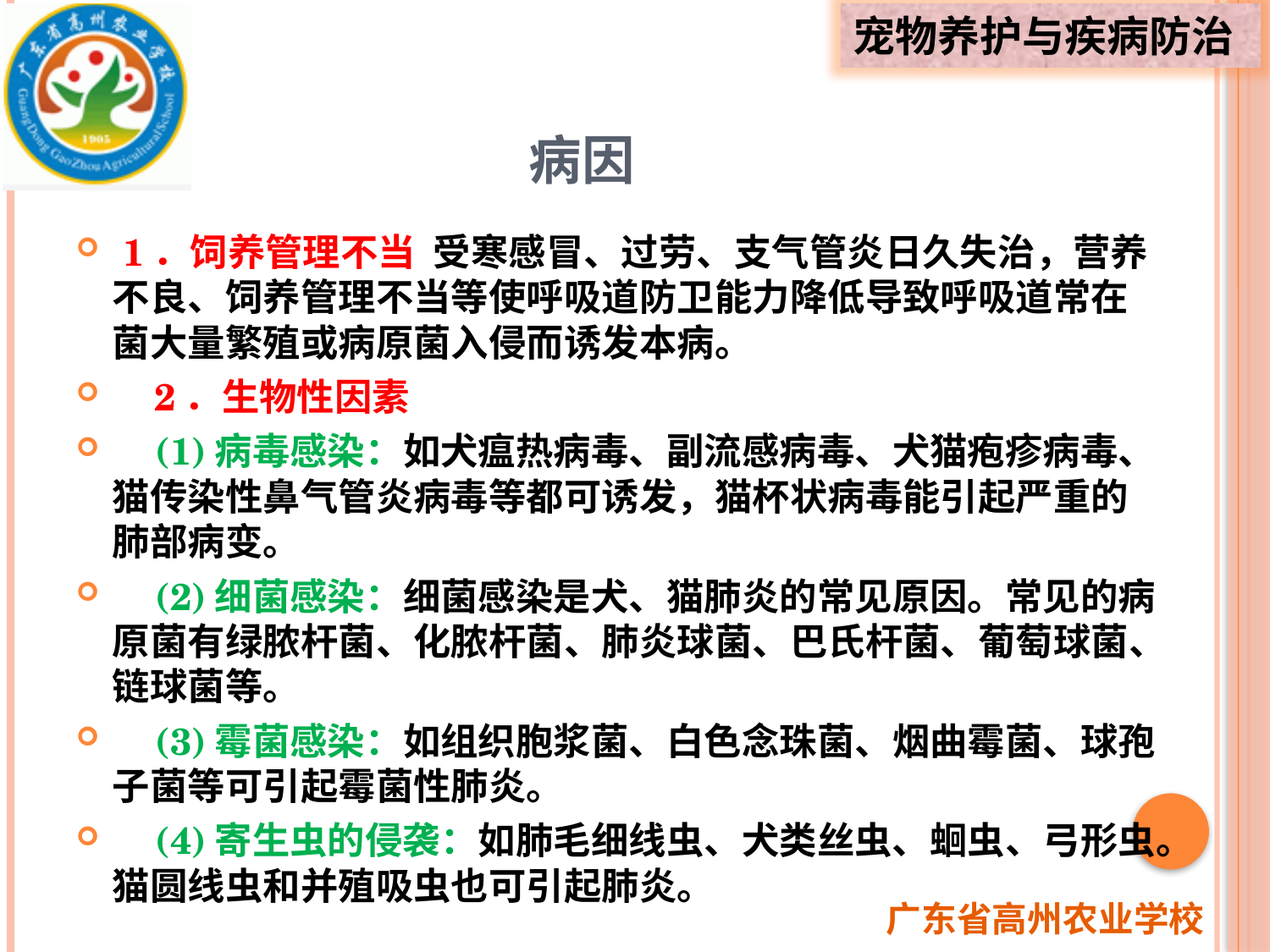

# 病因
 1．饲养管理不当  受寒感冒、过劳、支气管炎日久失治，营养不良、饲养管理不当等使呼吸道防卫能力降低导致呼吸道常在菌大量繁殖或病原菌入侵而诱发本病。
    2．生物性因素
    (1)病毒感染：如犬瘟热病毒、副流感病毒、犬猫疱疹病毒、猫传染性鼻气管炎病毒等都可诱发，猫杯状病毒能引起严重的肺部病变。
    (2)细菌感染：细菌感染是犬、猫肺炎的常见原因。常见的病原菌有绿脓杆菌、化脓杆菌、肺炎球菌、巴氏杆菌、葡萄球菌、链球菌等。
    (3)霉菌感染：如组织胞浆菌、白色念珠菌、烟曲霉菌、球孢子菌等可引起霉菌性肺炎。
    (4)寄生虫的侵袭：如肺毛细线虫、犬类丝虫、蛔虫、弓形虫。猫圆线虫和并殖吸虫也可引起肺炎。